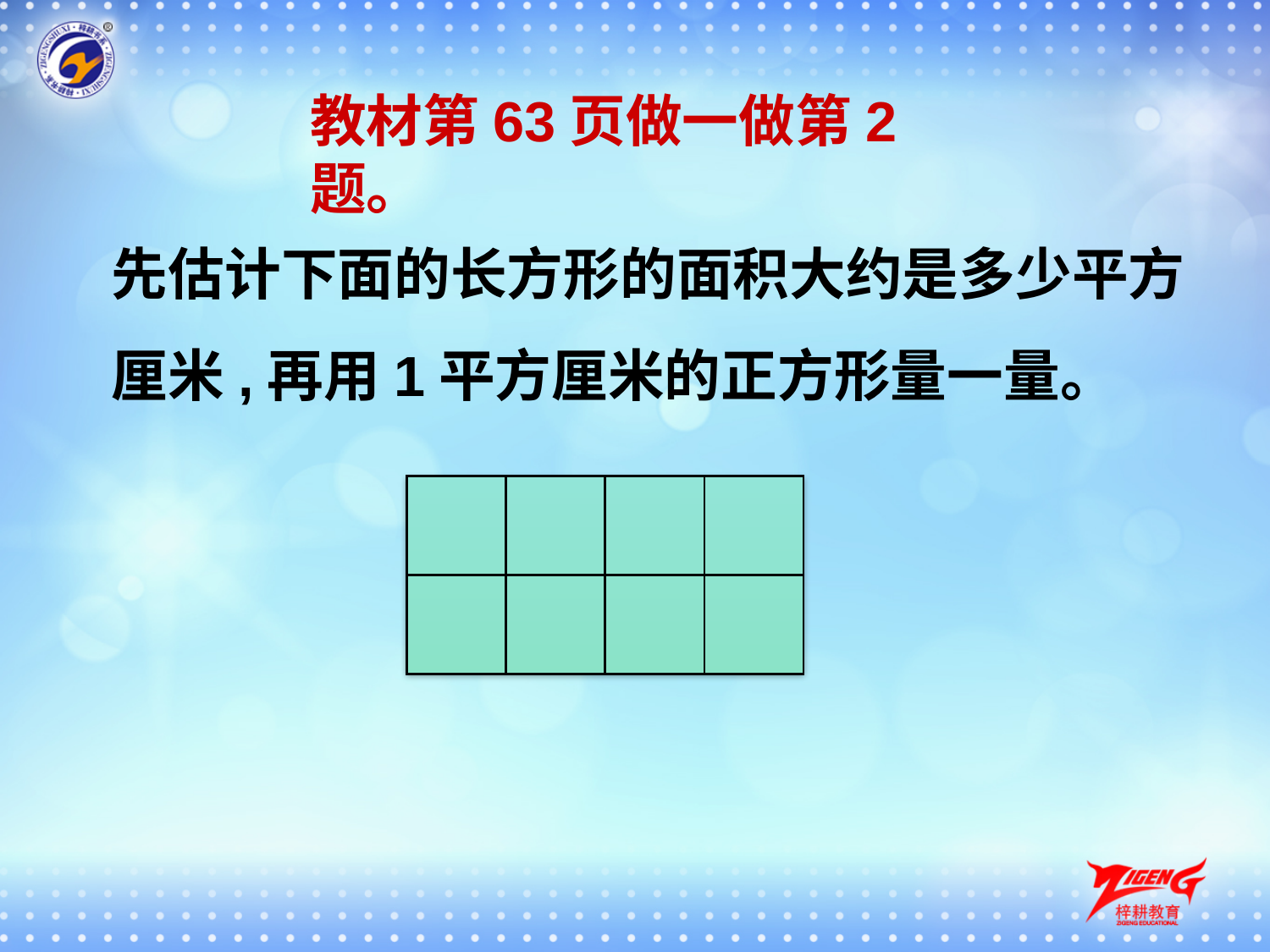

教材第63页做一做第2题。
先估计下面的长方形的面积大约是多少平方厘米,再用1平方厘米的正方形量一量。